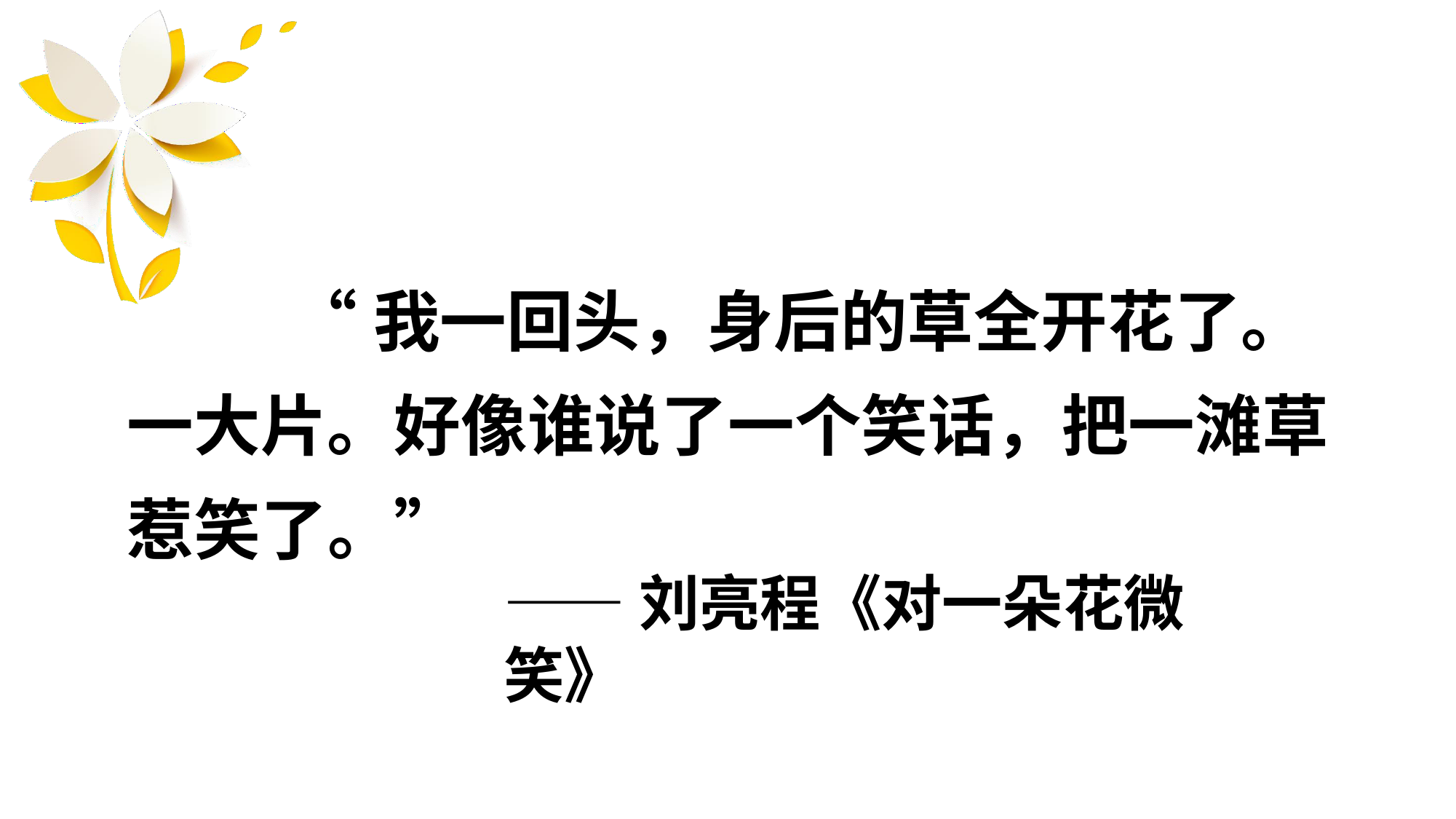

# “我一回头，身后的草全开花了。  一大片。好像谁说了一个笑话，把一滩草惹笑了。”
——刘亮程《对一朵花微笑》